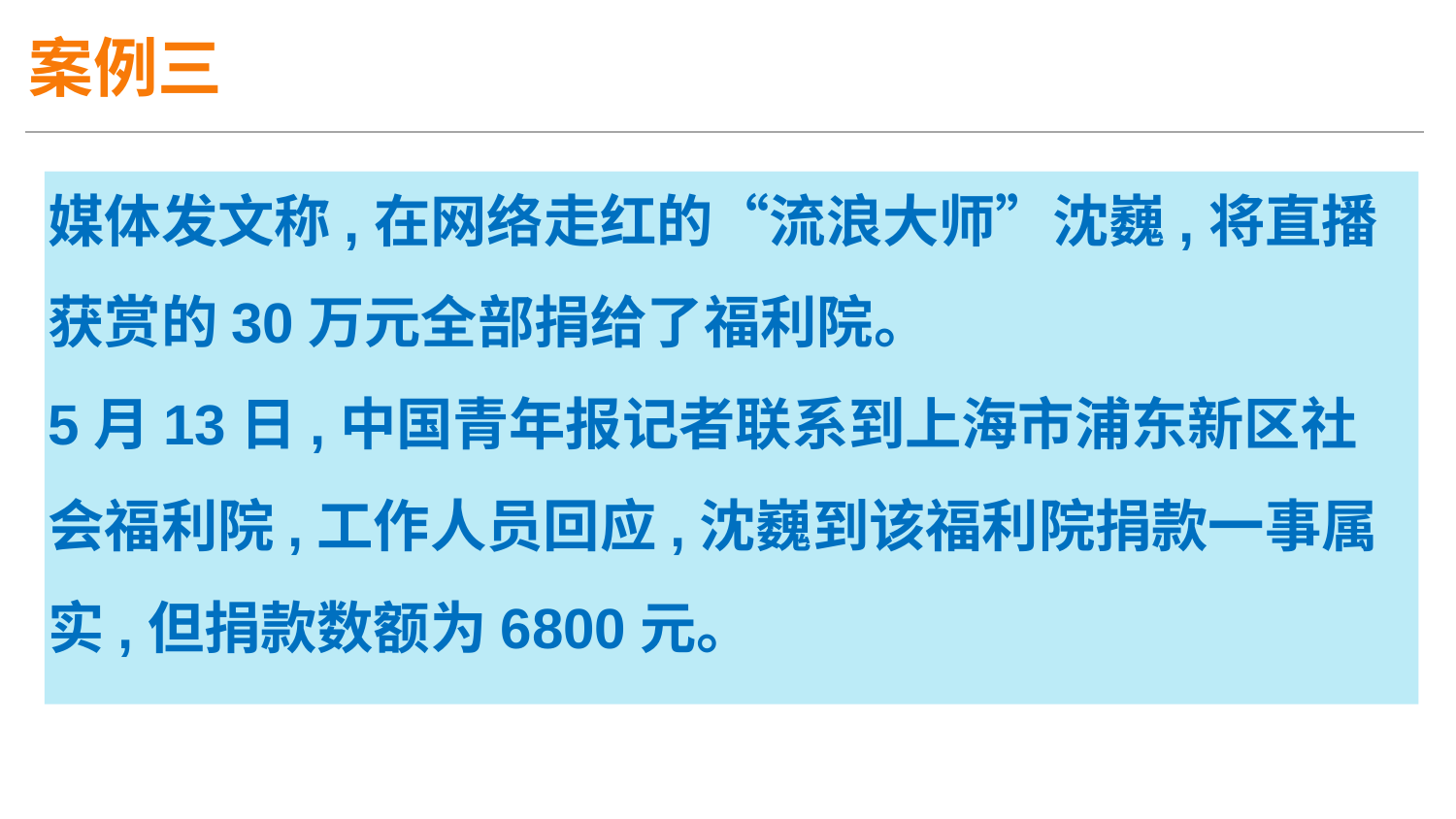

案例三
媒体发文称,在网络走红的“流浪大师”沈巍,将直播获赏的30万元全部捐给了福利院。
5月13日,中国青年报记者联系到上海市浦东新区社会福利院,工作人员回应,沈巍到该福利院捐款一事属实,但捐款数额为6800元。